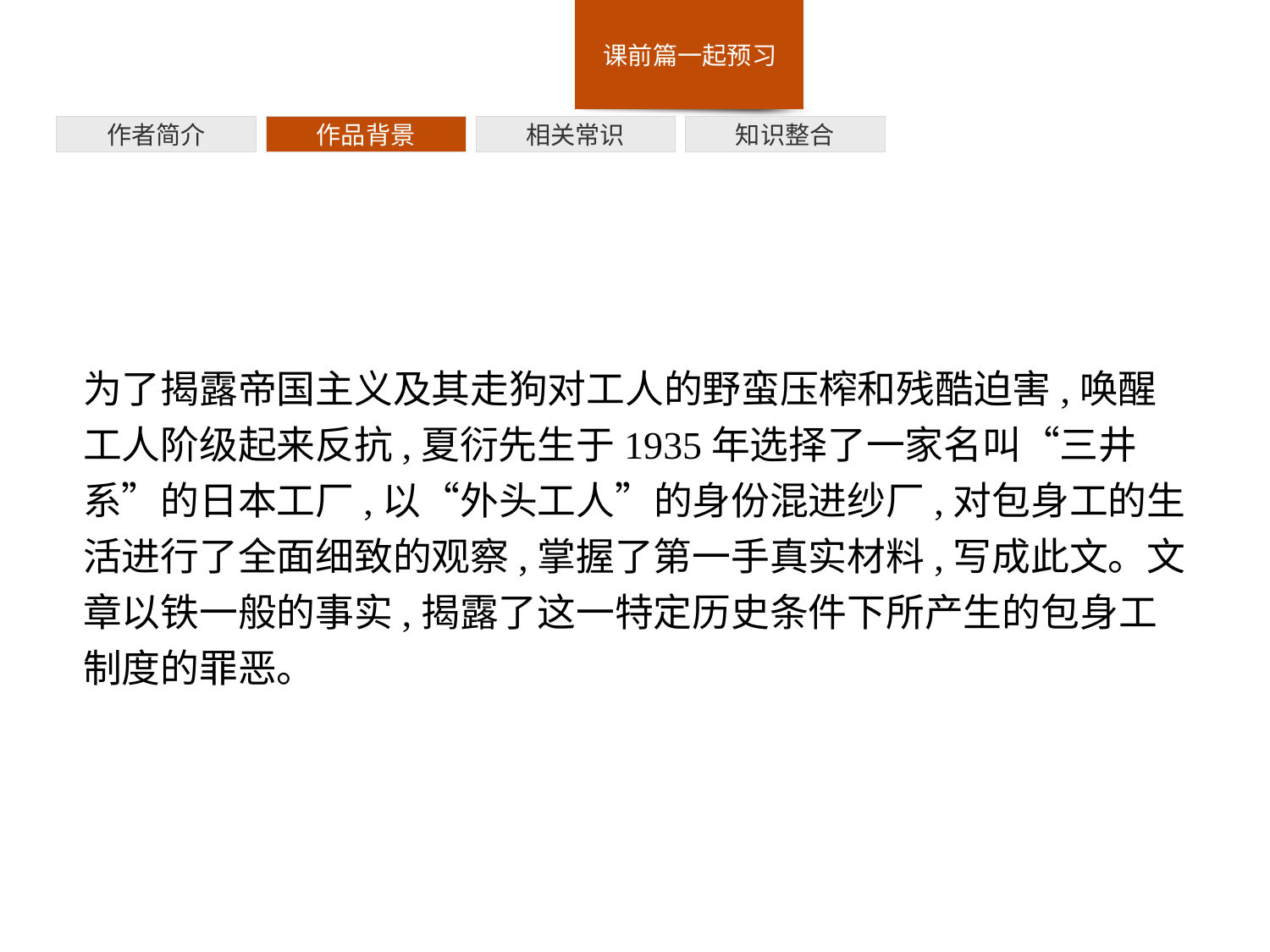

作者简介
作品背景
相关常识
知识整合
为了揭露帝国主义及其走狗对工人的野蛮压榨和残酷迫害,唤醒工人阶级起来反抗,夏衍先生于1935年选择了一家名叫“三井系”的日本工厂,以“外头工人”的身份混进纱厂,对包身工的生活进行了全面细致的观察,掌握了第一手真实材料,写成此文。文章以铁一般的事实,揭露了这一特定历史条件下所产生的包身工制度的罪恶。